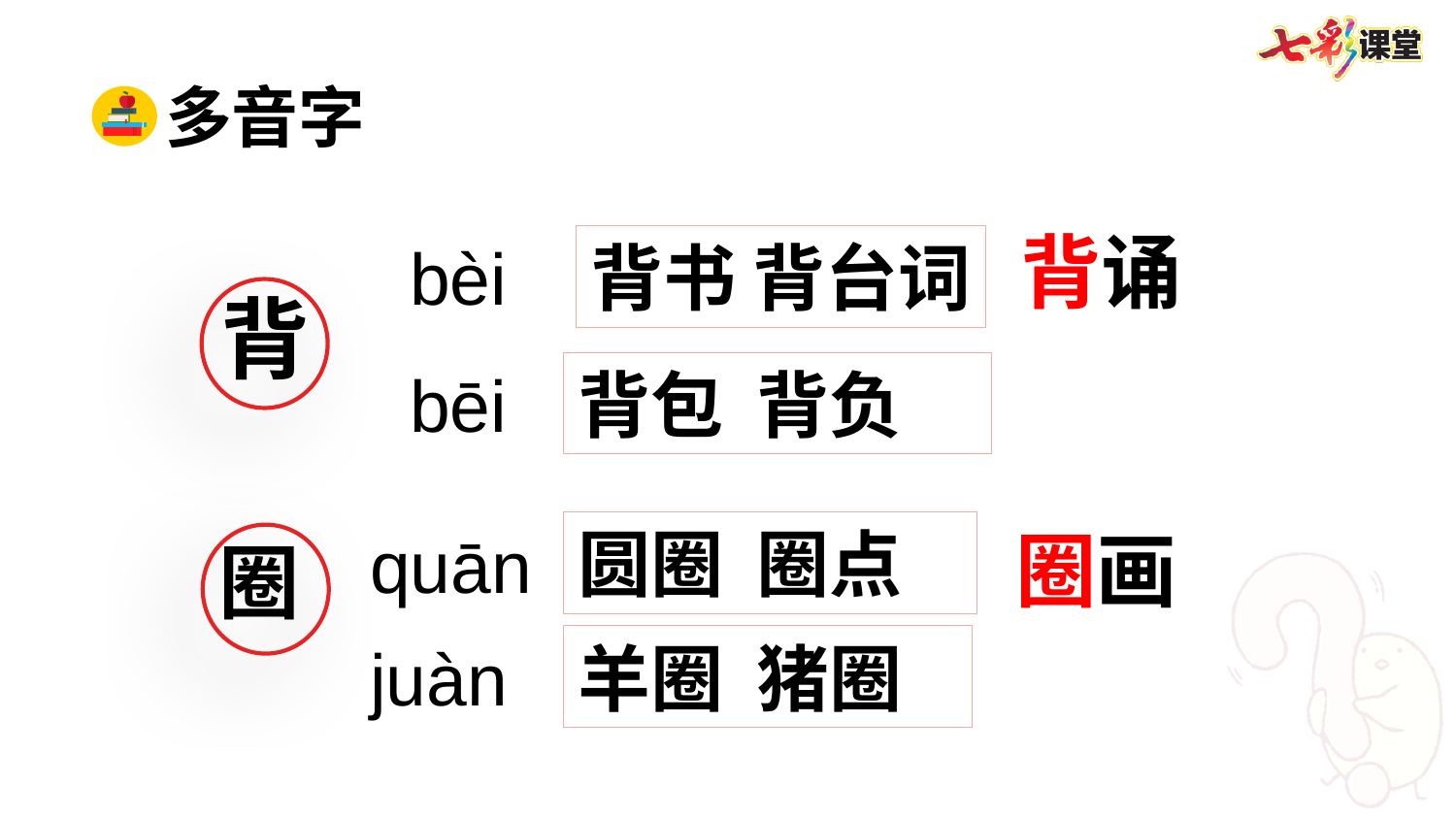

多音字

背诵
bèi
背书 背台词
背

背包  背负
bēi
圆圈  圈点
quān
圈画

圈
juàn
羊圈  猪圈